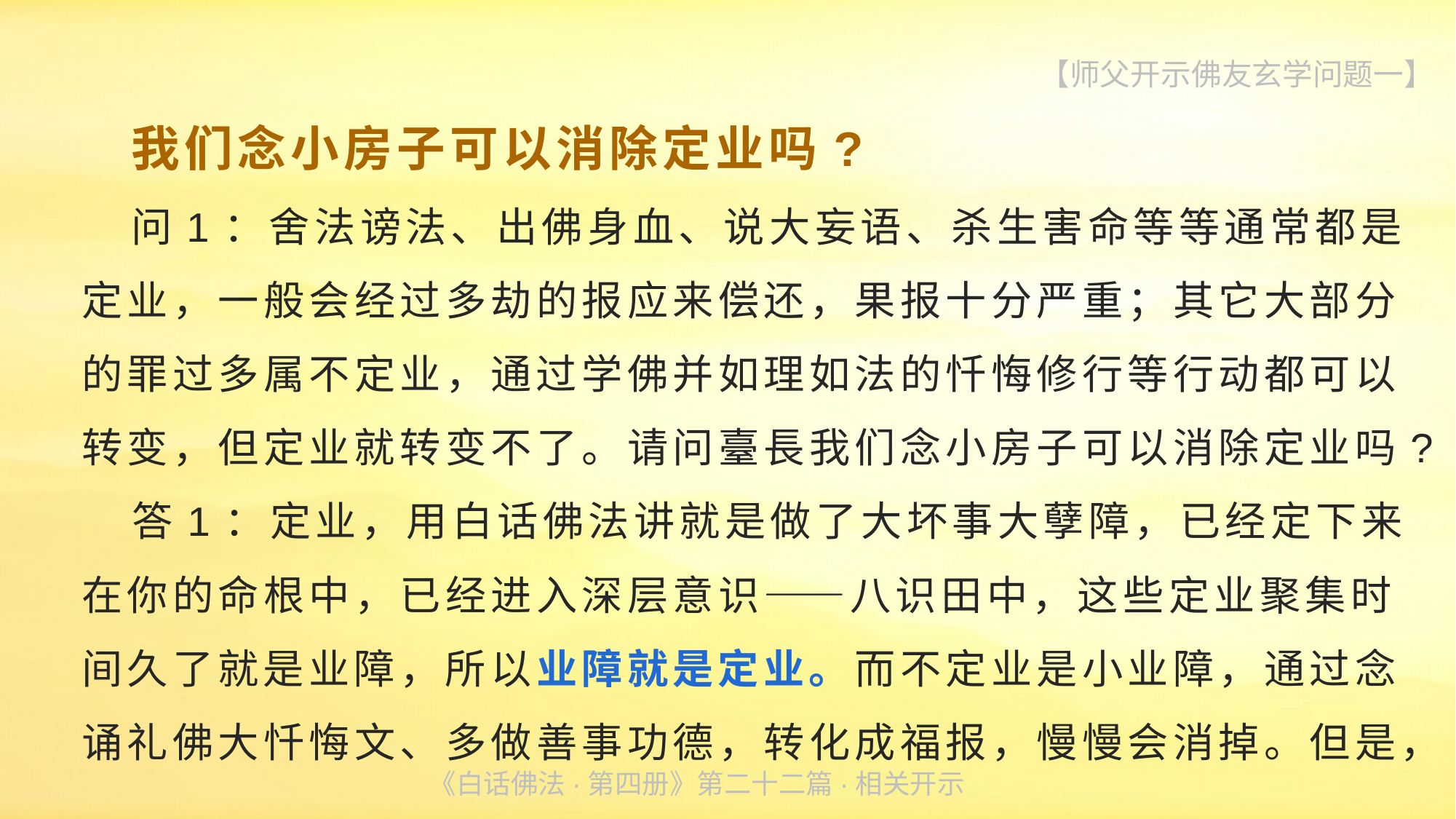

【师父开示佛友玄学问题一】
   我们念小房子可以消除定业吗?
   问1：舍法谤法、出佛身血、说大妄语、杀生害命等等通常都是定业，一般会经过多劫的报应来偿还，果报十分严重；其它大部分的罪过多属不定业，通过学佛并如理如法的忏悔修行等行动都可以转变，但定业就转变不了。请问臺長我们念小房子可以消除定业吗?
   答1：定业，用白话佛法讲就是做了大坏事大孽障，已经定下来在你的命根中，已经进入深层意识——八识田中，这些定业聚集时间久了就是业障，所以业障就是定业。而不定业是小业障，通过念诵礼佛大忏悔文、多做善事功德，转化成福报，慢慢会消掉。但是，
《白话佛法·第四册》第二十二篇·相关开示